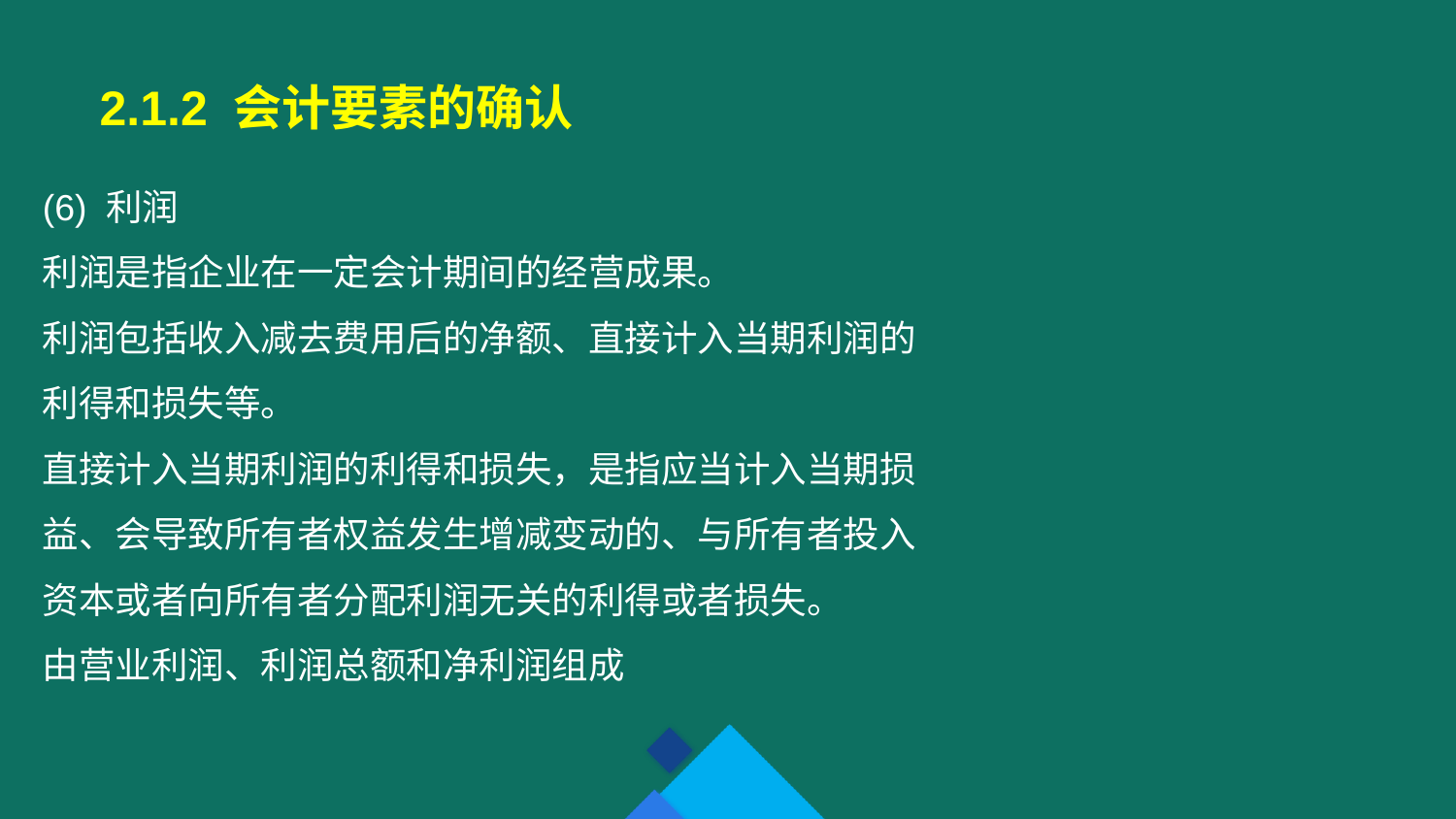

2.1.2 会计要素的确认
(6) 利润
利润是指企业在一定会计期间的经营成果。
利润包括收入减去费用后的净额、直接计入当期利润的利得和损失等。
直接计入当期利润的利得和损失，是指应当计入当期损益、会导致所有者权益发生增减变动的、与所有者投入资本或者向所有者分配利润无关的利得或者损失。
由营业利润、利润总额和净利润组成